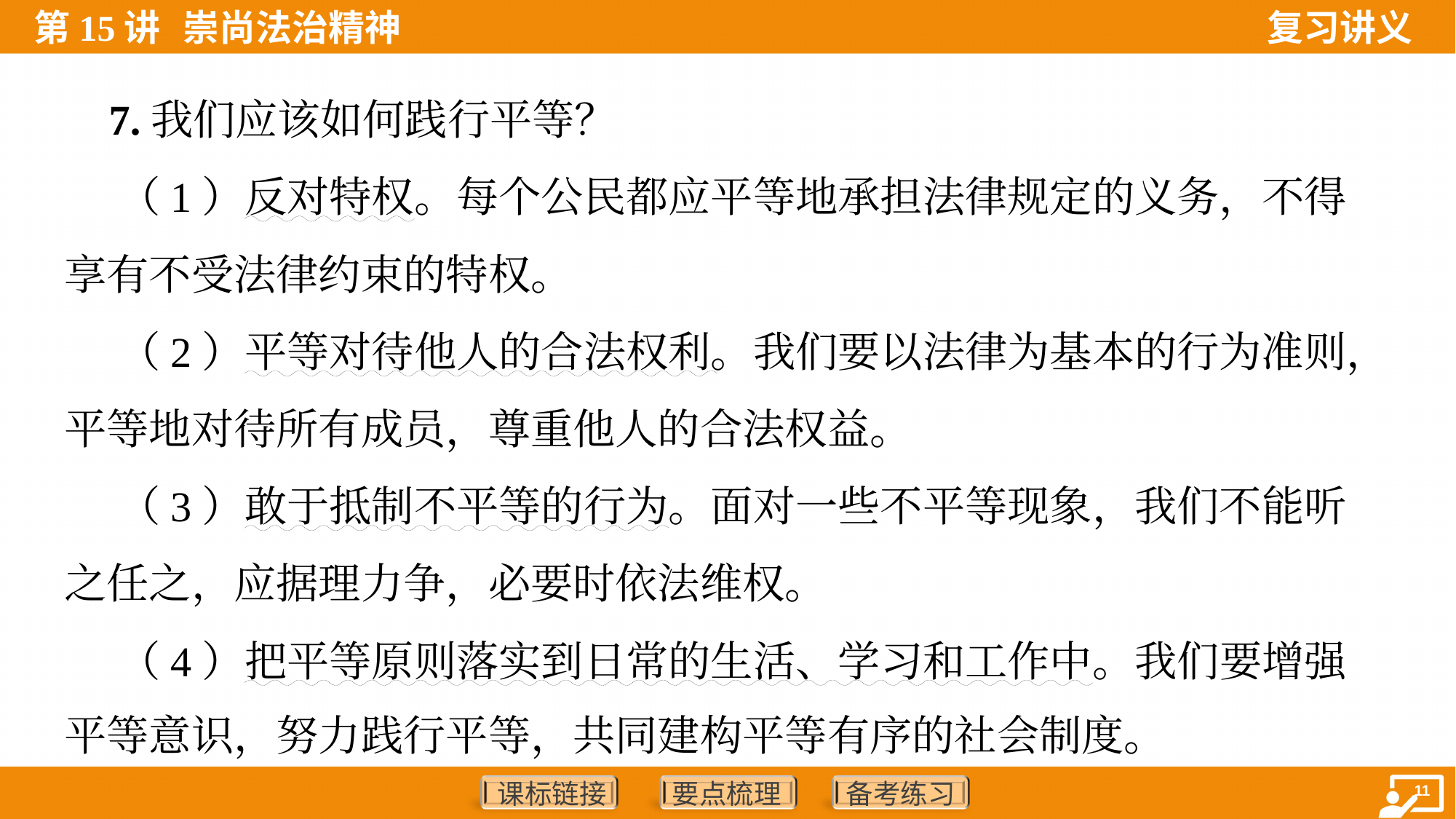

7.我们应该如何践行平等？
    （1）反对特权。每个公民都应平等地承担法律规定的义务，不得
享有不受法律约束的特权。
    （2）平等对待他人的合法权利。我们要以法律为基本的行为准则，
平等地对待所有成员，尊重他人的合法权益。
    （3）敢于抵制不平等的行为。面对一些不平等现象，我们不能听
之任之，应据理力争，必要时依法维权。
    （4）把平等原则落实到日常的生活、学习和工作中。我们要增强
平等意识，努力践行平等，共同建构平等有序的社会制度。